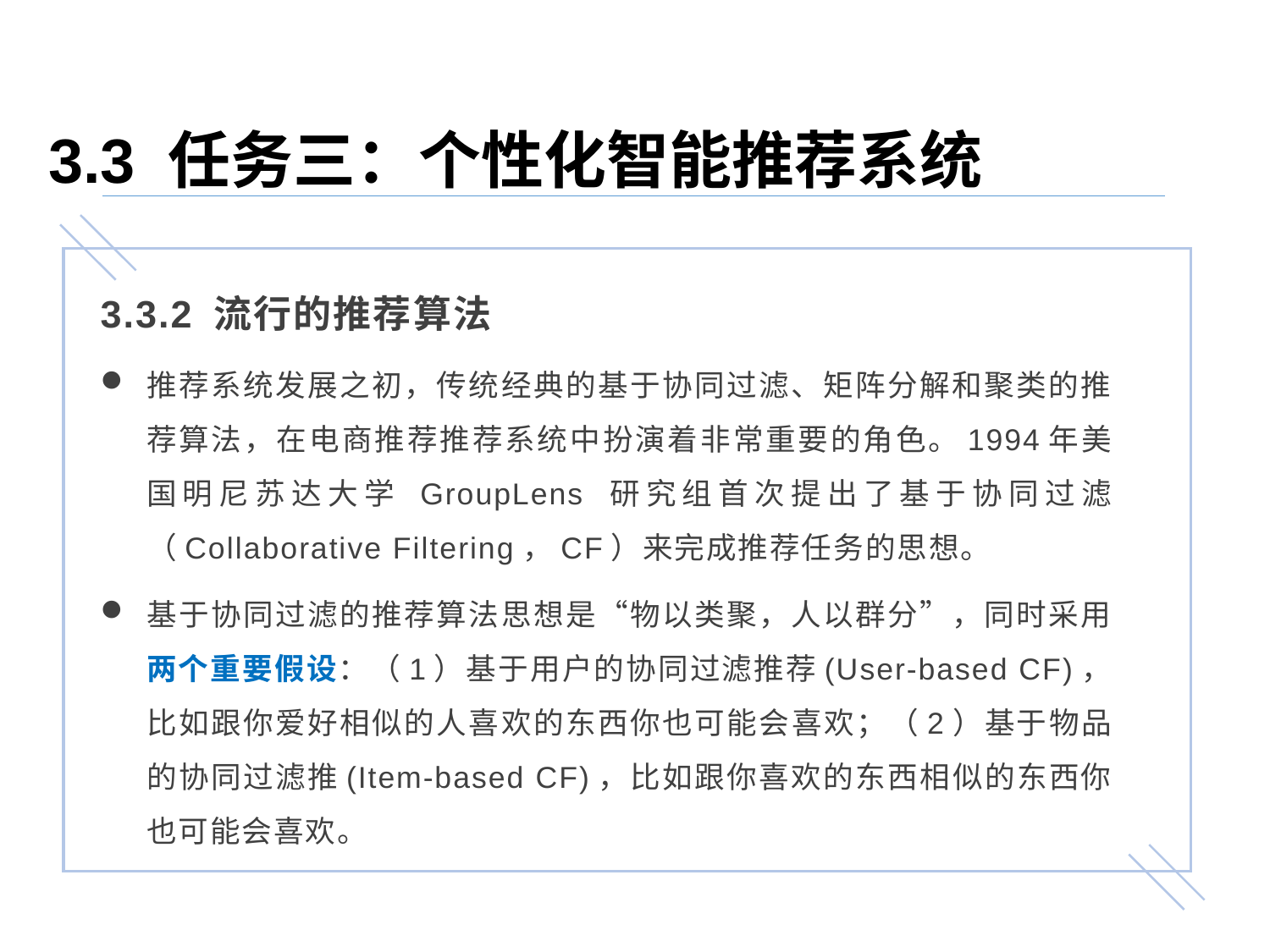

3.3 任务三：个性化智能推荐系统

3.3.2 流行的推荐算法
推荐系统发展之初，传统经典的基于协同过滤、矩阵分解和聚类的推荐算法，在电商推荐推荐系统中扮演着非常重要的角色。1994年美国明尼苏达大学 GroupLens 研究组首次提出了基于协同过滤（Collaborative Filtering，CF）来完成推荐任务的思想。
基于协同过滤的推荐算法思想是“物以类聚，人以群分”，同时采用两个重要假设：（1）基于用户的协同过滤推荐(User-based CF)，比如跟你爱好相似的人喜欢的东西你也可能会喜欢；（2）基于物品的协同过滤推(Item-based CF)，比如跟你喜欢的东西相似的东西你也可能会喜欢。